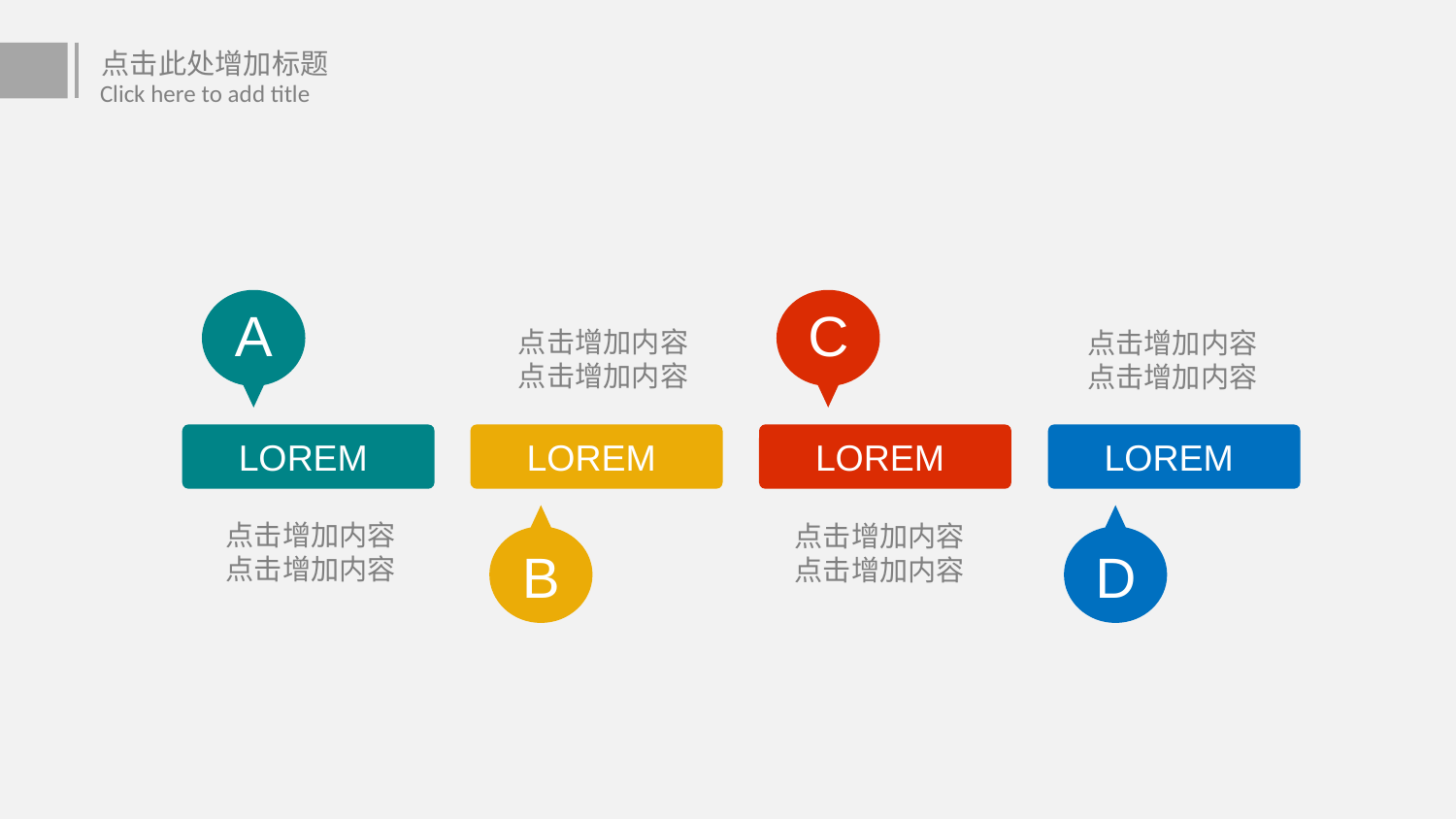

点击此处增加标题

Click here to add title
A
LOREM
点击增加内容
点击增加内容
C
LOREM
点击增加内容
点击增加内容
点击增加内容
点击增加内容
LOREM
B
点击增加内容
点击增加内容
LOREM
D